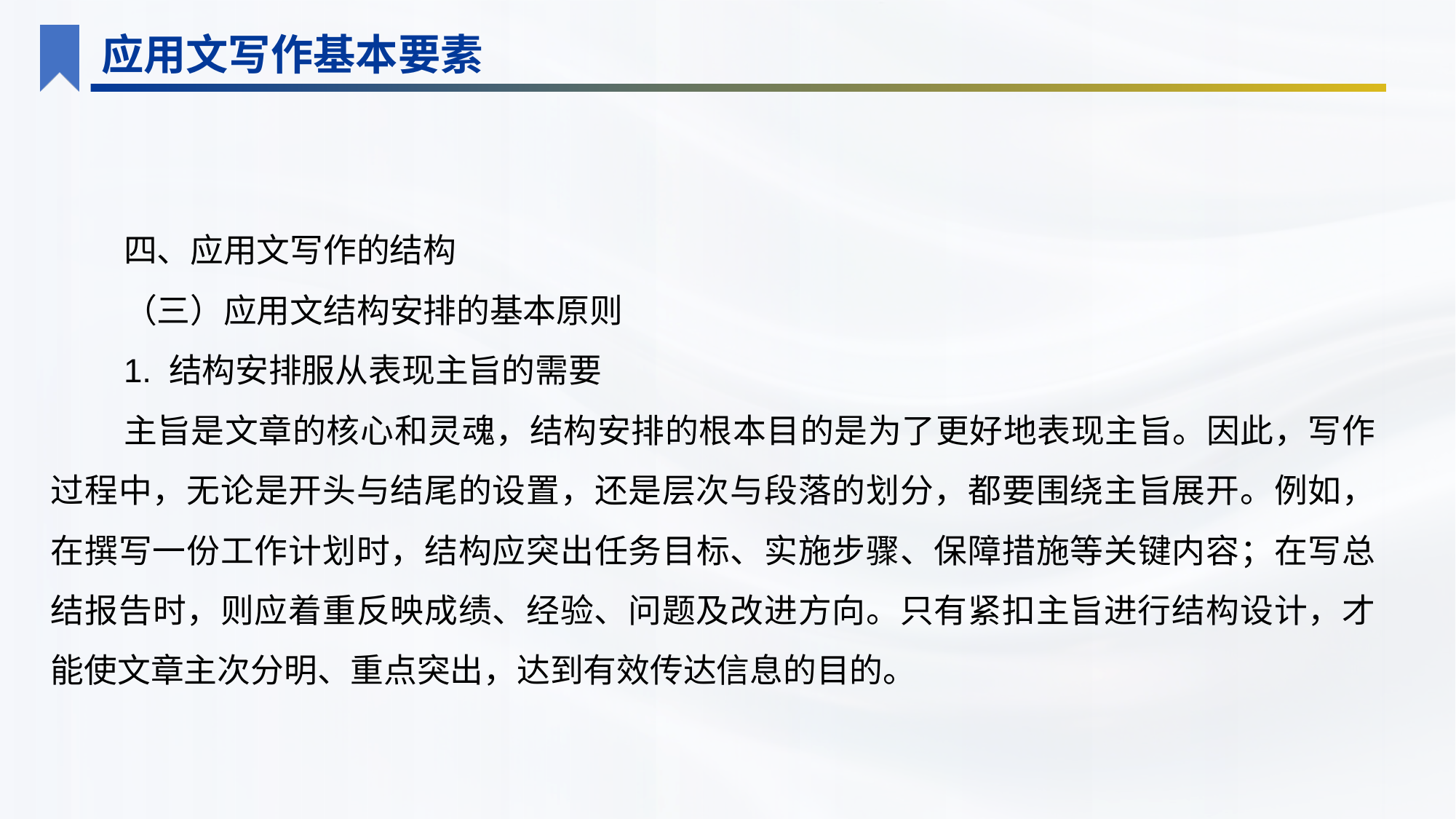

应用文写作基本要素
四、应用文写作的结构
（三）应用文结构安排的基本原则
1. 结构安排服从表现主旨的需要
主旨是文章的核心和灵魂，结构安排的根本目的是为了更好地表现主旨。因此，写作过程中，无论是开头与结尾的设置，还是层次与段落的划分，都要围绕主旨展开。例如，在撰写一份工作计划时，结构应突出任务目标、实施步骤、保障措施等关键内容；在写总结报告时，则应着重反映成绩、经验、问题及改进方向。只有紧扣主旨进行结构设计，才能使文章主次分明、重点突出，达到有效传达信息的目的。